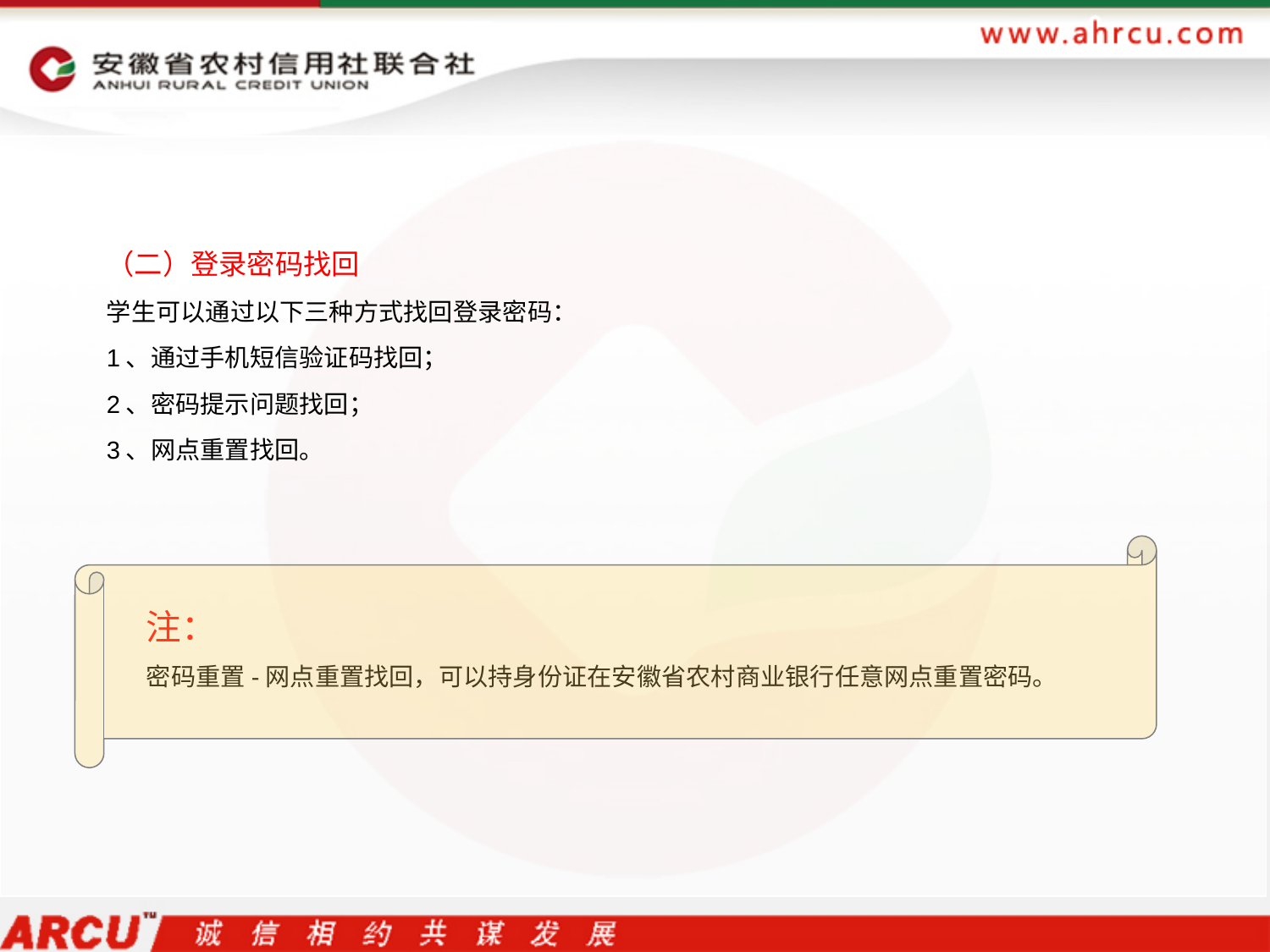

（二）登录密码找回
学生可以通过以下三种方式找回登录密码：
1、通过手机短信验证码找回；
2、密码提示问题找回；
3、网点重置找回。

    注：
    密码重置-网点重置找回，可以持身份证在安徽省农村商业银行任意网点重置密码。